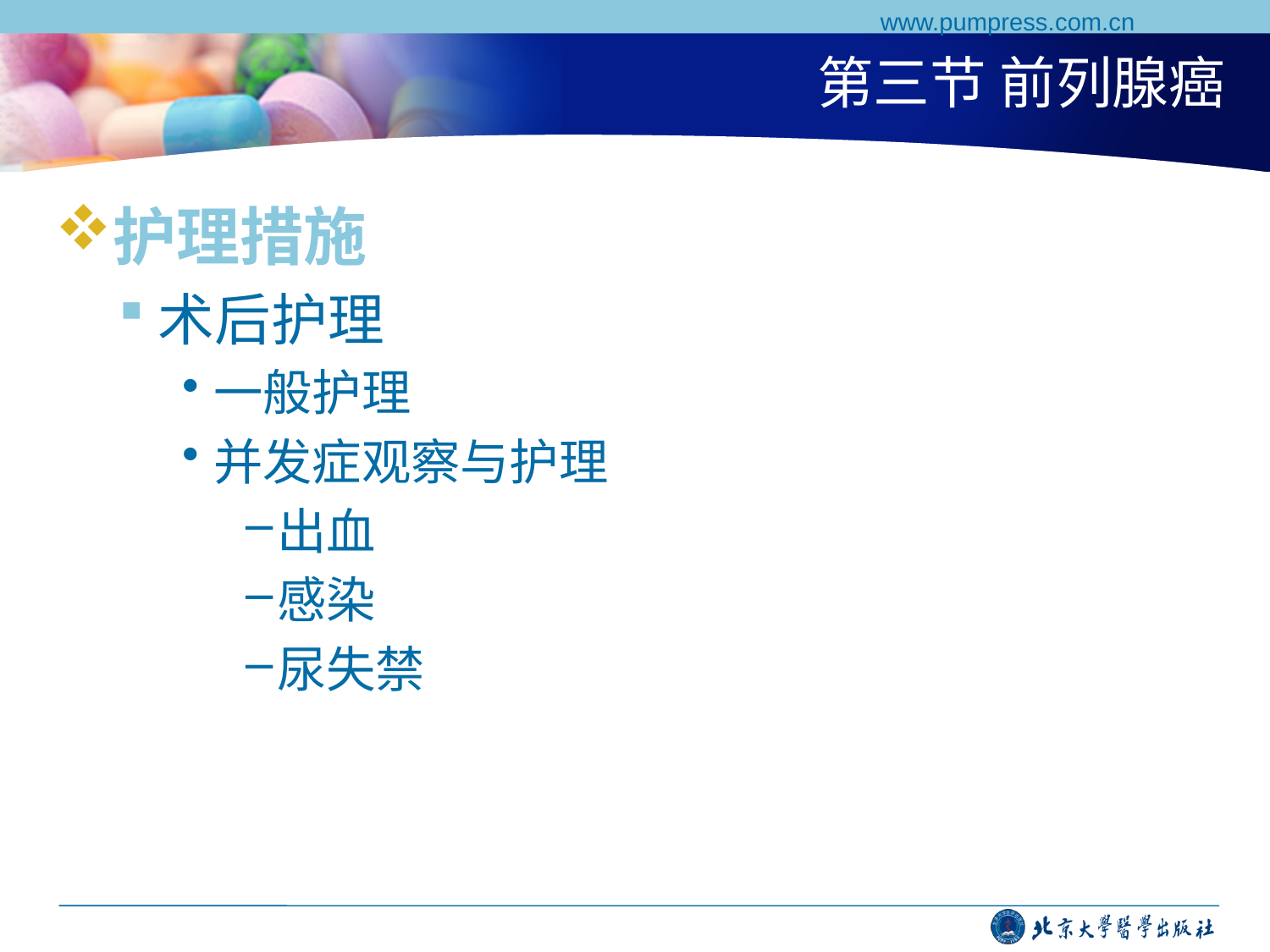

www.pumpress.com.cn
# 第三节 前列腺癌
护理措施
术后护理
一般护理
并发症观察与护理
出血
感染
尿失禁